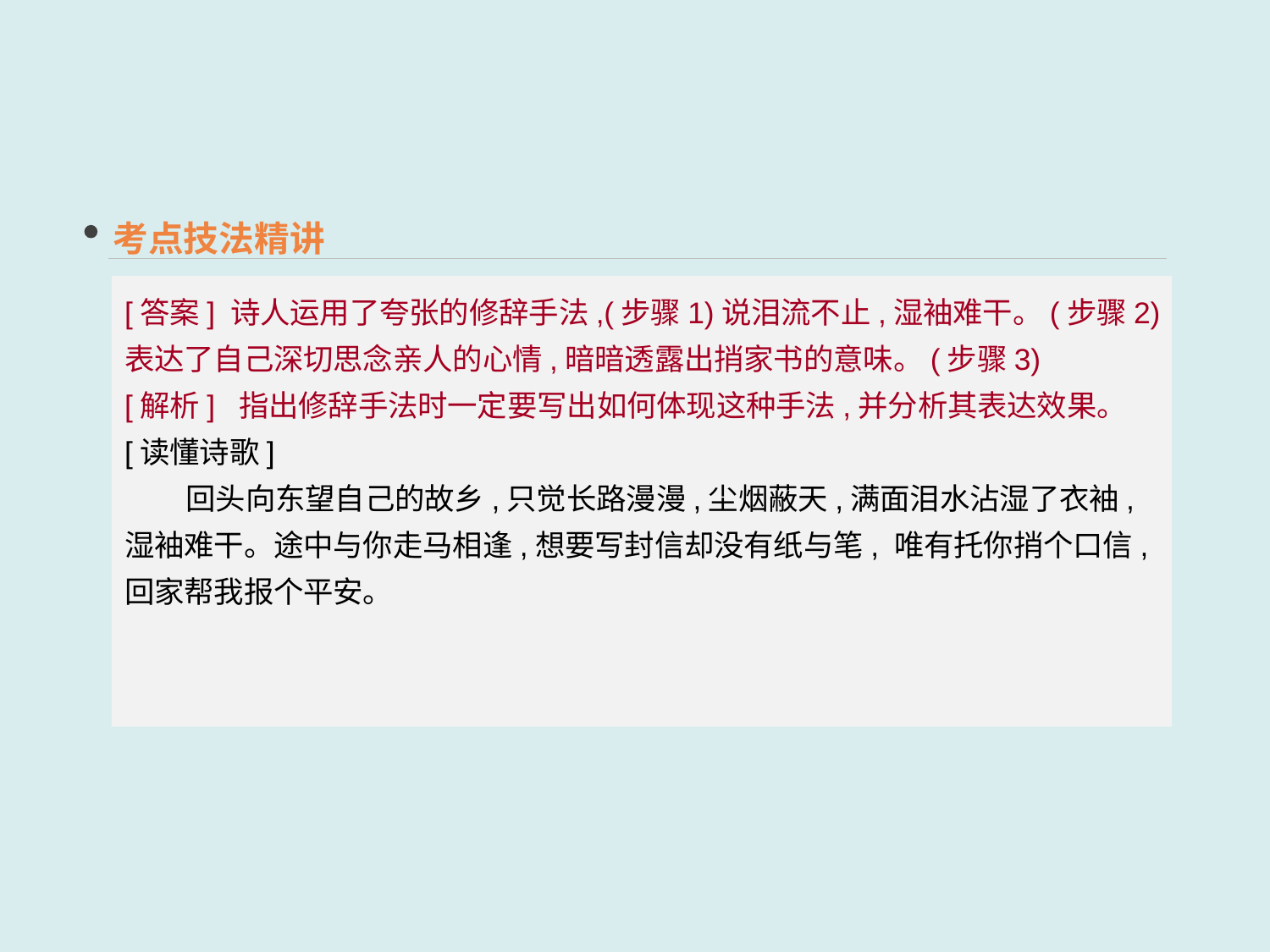

考点技法精讲

[答案] 诗人运用了夸张的修辞手法,(步骤1)说泪流不止,湿袖难干。(步骤2)表达了自己深切思念亲人的心情,暗暗透露出捎家书的意味。(步骤3)
[解析]  指出修辞手法时一定要写出如何体现这种手法,并分析其表达效果。
[读懂诗歌]
        回头向东望自己的故乡,只觉长路漫漫,尘烟蔽天,满面泪水沾湿了衣袖,湿袖难干。途中与你走马相逢,想要写封信却没有纸与笔, 唯有托你捎个口信,回家帮我报个平安。